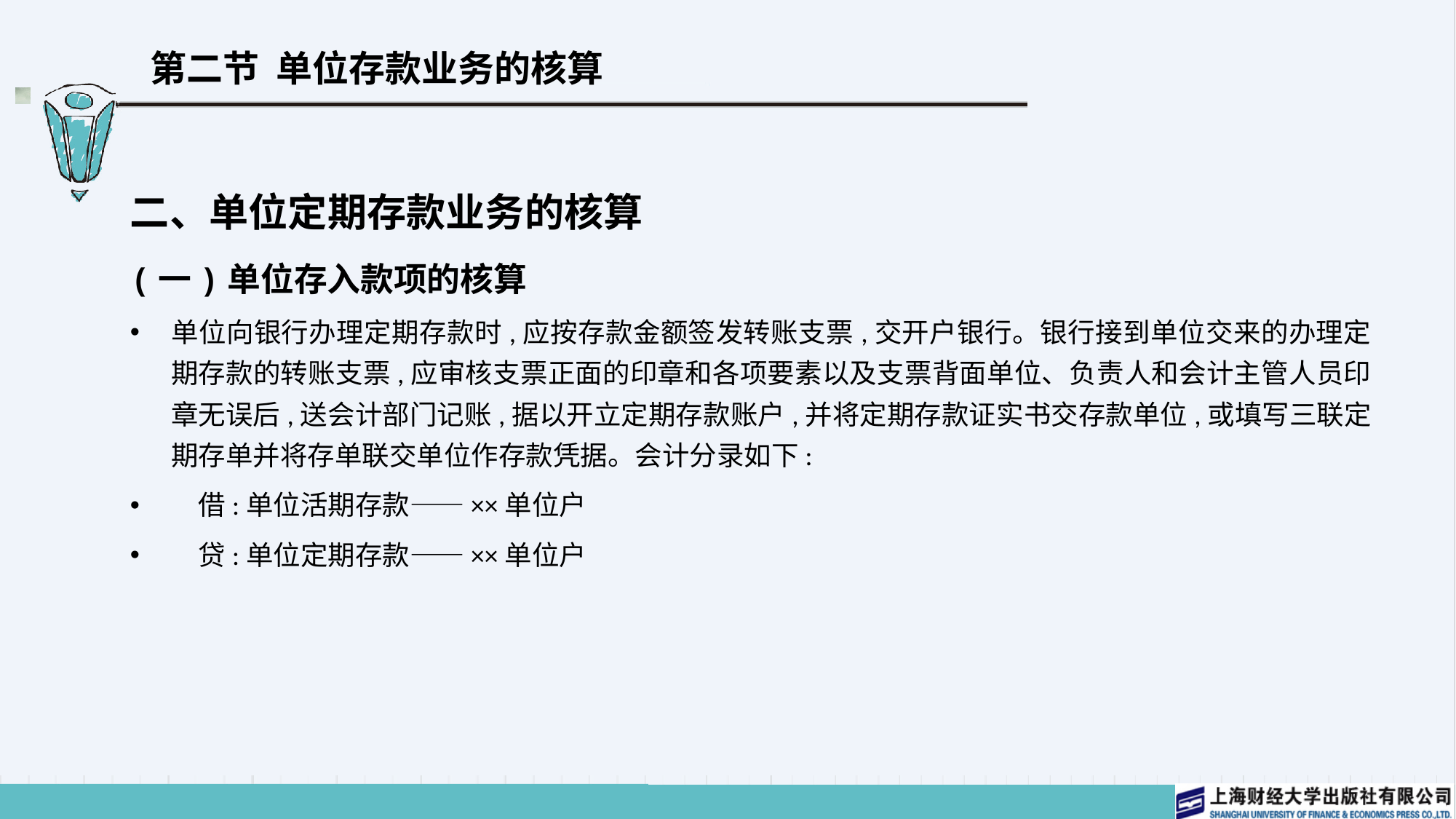

# 第二节  单位存款业务的核算
二、单位定期存款业务的核算
(一)单位存入款项的核算
单位向银行办理定期存款时,应按存款金额签发转账支票,交开户银行。银行接到单位交来的办理定期存款的转账支票,应审核支票正面的印章和各项要素以及支票背面单位、负责人和会计主管人员印章无误后,送会计部门记账,据以开立定期存款账户,并将定期存款证实书交存款单位,或填写三联定期存单并将存单联交单位作存款凭据。会计分录如下:
　借:单位活期存款——××单位户
　贷:单位定期存款——××单位户